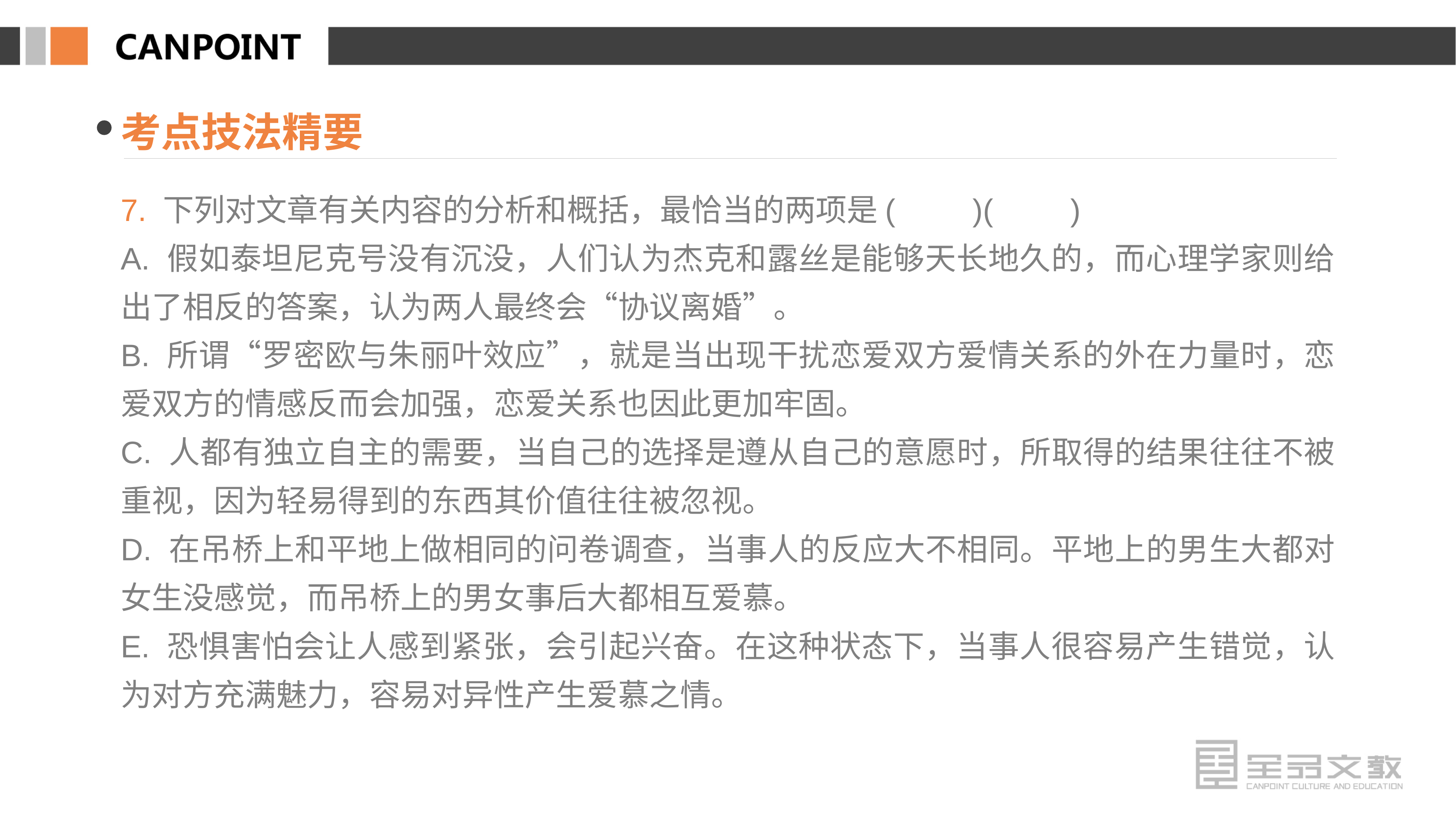

考点技法精要

7. 下列对文章有关内容的分析和概括，最恰当的两项是(　　)(　　)
A. 假如泰坦尼克号没有沉没，人们认为杰克和露丝是能够天长地久的，而心理学家则给出了相反的答案，认为两人最终会“协议离婚”。
B. 所谓“罗密欧与朱丽叶效应”，就是当出现干扰恋爱双方爱情关系的外在力量时，恋爱双方的情感反而会加强，恋爱关系也因此更加牢固。
C. 人都有独立自主的需要，当自己的选择是遵从自己的意愿时，所取得的结果往往不被重视，因为轻易得到的东西其价值往往被忽视。
D. 在吊桥上和平地上做相同的问卷调查，当事人的反应大不相同。平地上的男生大都对女生没感觉，而吊桥上的男女事后大都相互爱慕。
E. 恐惧害怕会让人感到紧张，会引起兴奋。在这种状态下，当事人很容易产生错觉，认为对方充满魅力，容易对异性产生爱慕之情。